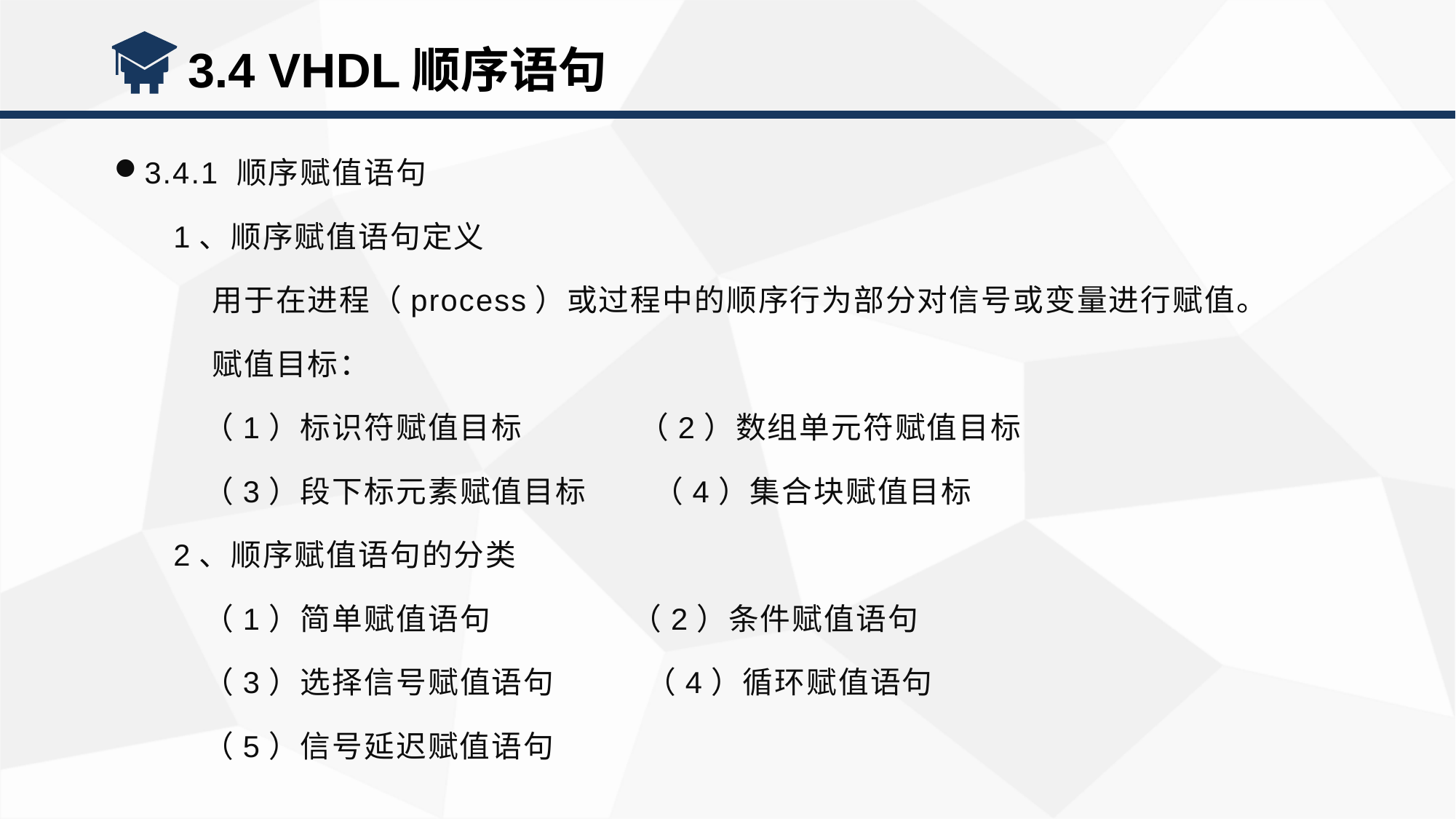

3.4 VHDL顺序语句

3.4.1 顺序赋值语句
      1、顺序赋值语句定义
           用于在进程（process）或过程中的顺序行为部分对信号或变量进行赋值。
           赋值目标：
          （1）标识符赋值目标              （2）数组单元符赋值目标
          （3）段下标元素赋值目标        （4）集合块赋值目标
      2、顺序赋值语句的分类
          （1）简单赋值语句                 （2）条件赋值语句
          （3）选择信号赋值语句           （4）循环赋值语句
          （5）信号延迟赋值语句